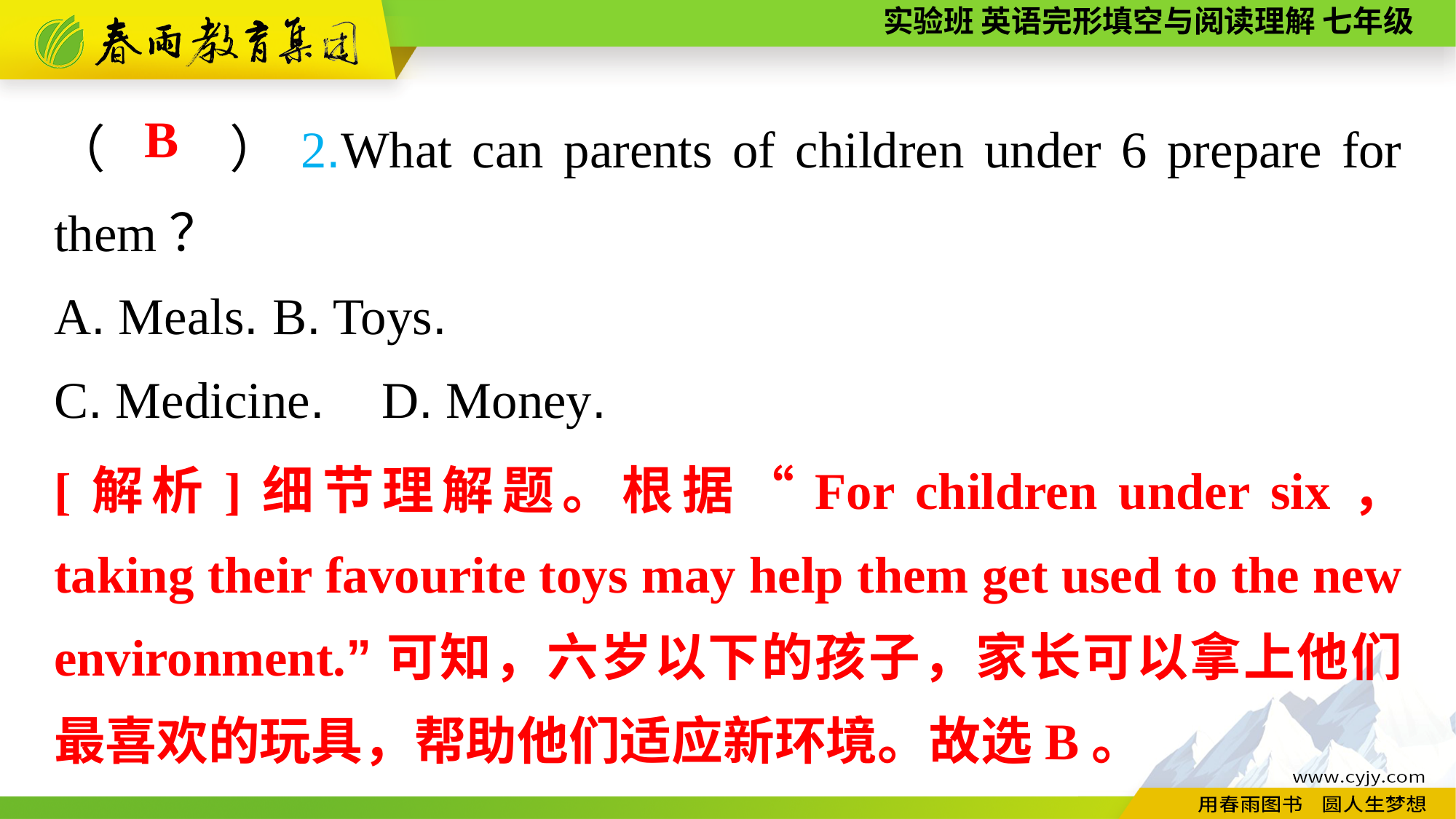

（　　）2.What can parents of children under 6 prepare for them？
A. Meals.	B. Toys.
C. Medicine.	D. Money.
B
[解析]细节理解题。根据“For children under six， taking their favourite toys may help them get used to the new environment.”可知，六岁以下的孩子，家长可以拿上他们最喜欢的玩具，帮助他们适应新环境。故选B。